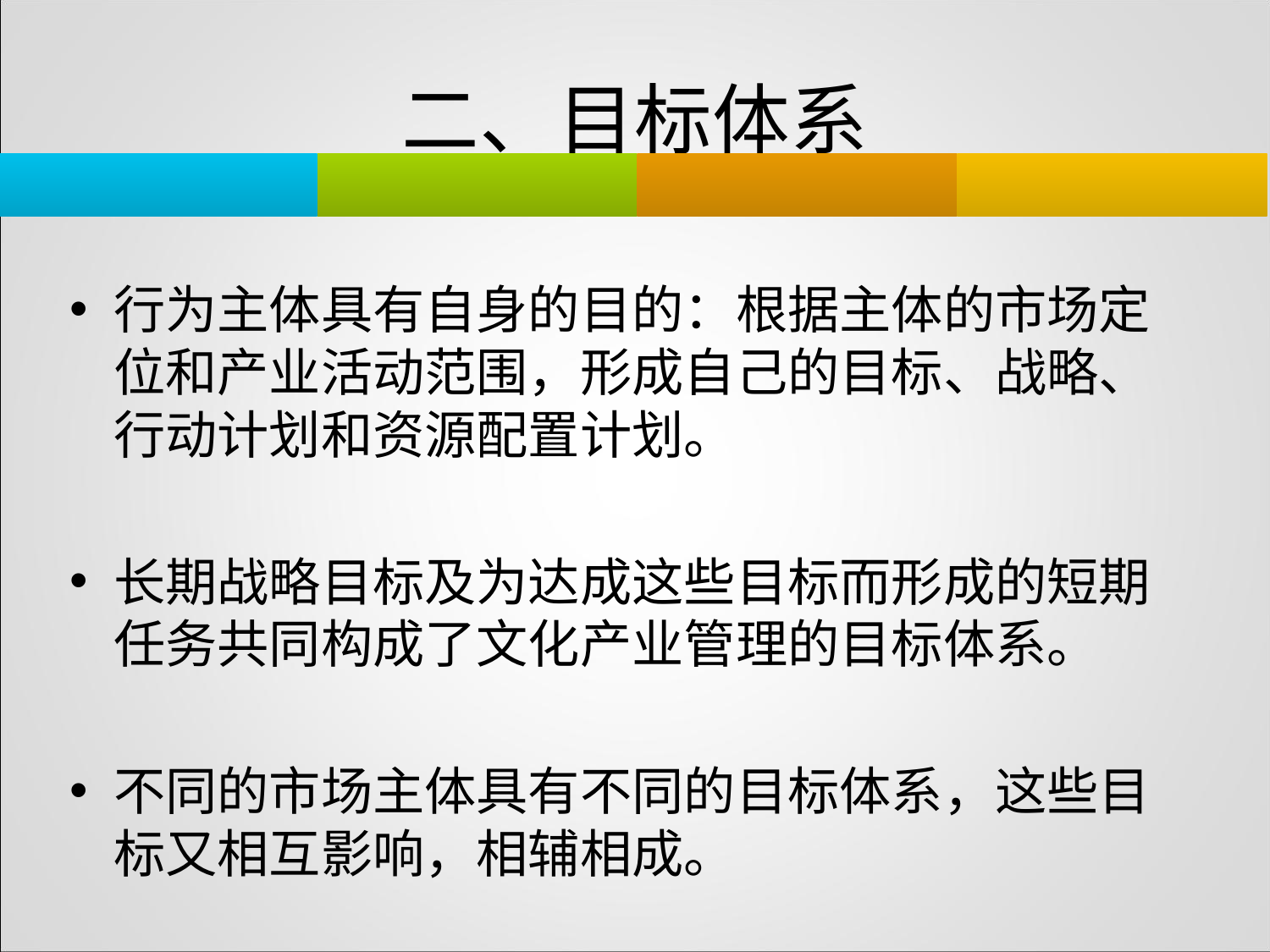

# 二、目标体系

行为主体具有自身的目的：根据主体的市场定位和产业活动范围，形成自己的目标、战略、行动计划和资源配置计划。

长期战略目标及为达成这些目标而形成的短期任务共同构成了文化产业管理的目标体系。

不同的市场主体具有不同的目标体系，这些目标又相互影响，相辅相成。